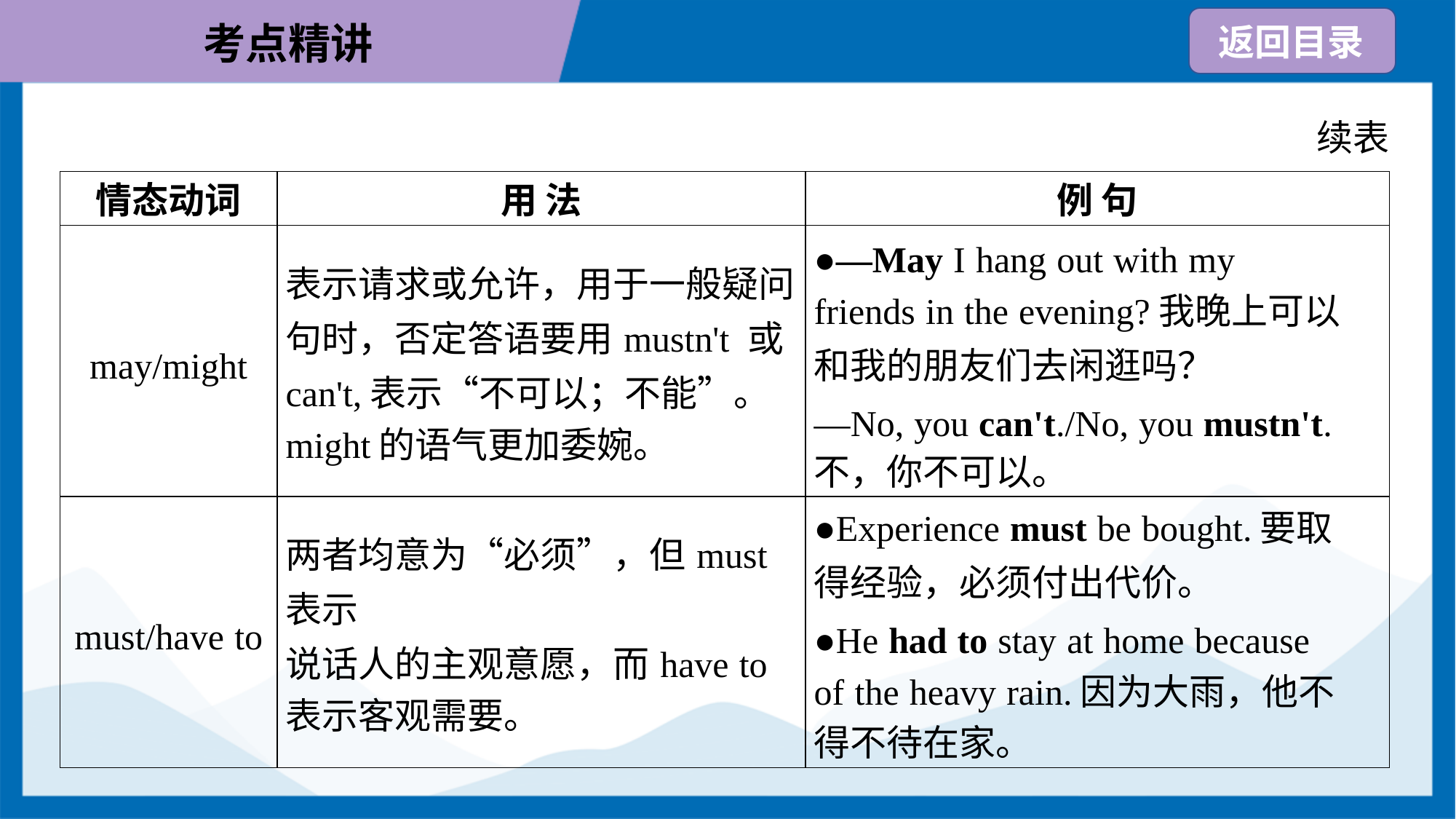

续表
| 情态动词 | 用 法 | 例 句 |
| --- | --- | --- |
| may/might | 表示请求或允许，用于一般疑问 句时，否定答语要用mustn't 或 can't,表示“不可以；不能”。 might的语气更加委婉。 | ●—May I hang out with my friends in the evening?我晚上可以 和我的朋友们去闲逛吗？ —No, you can't./No, you mustn't. 不，你不可以。 |
| must/have to | 两者均意为“必须”，但must表示 说话人的主观意愿，而have to 表示客观需要。 | ●Experience must be bought.要取 得经验，必须付出代价。 ●He had to stay at home because of the heavy rain.因为大雨，他不 得不待在家。 |